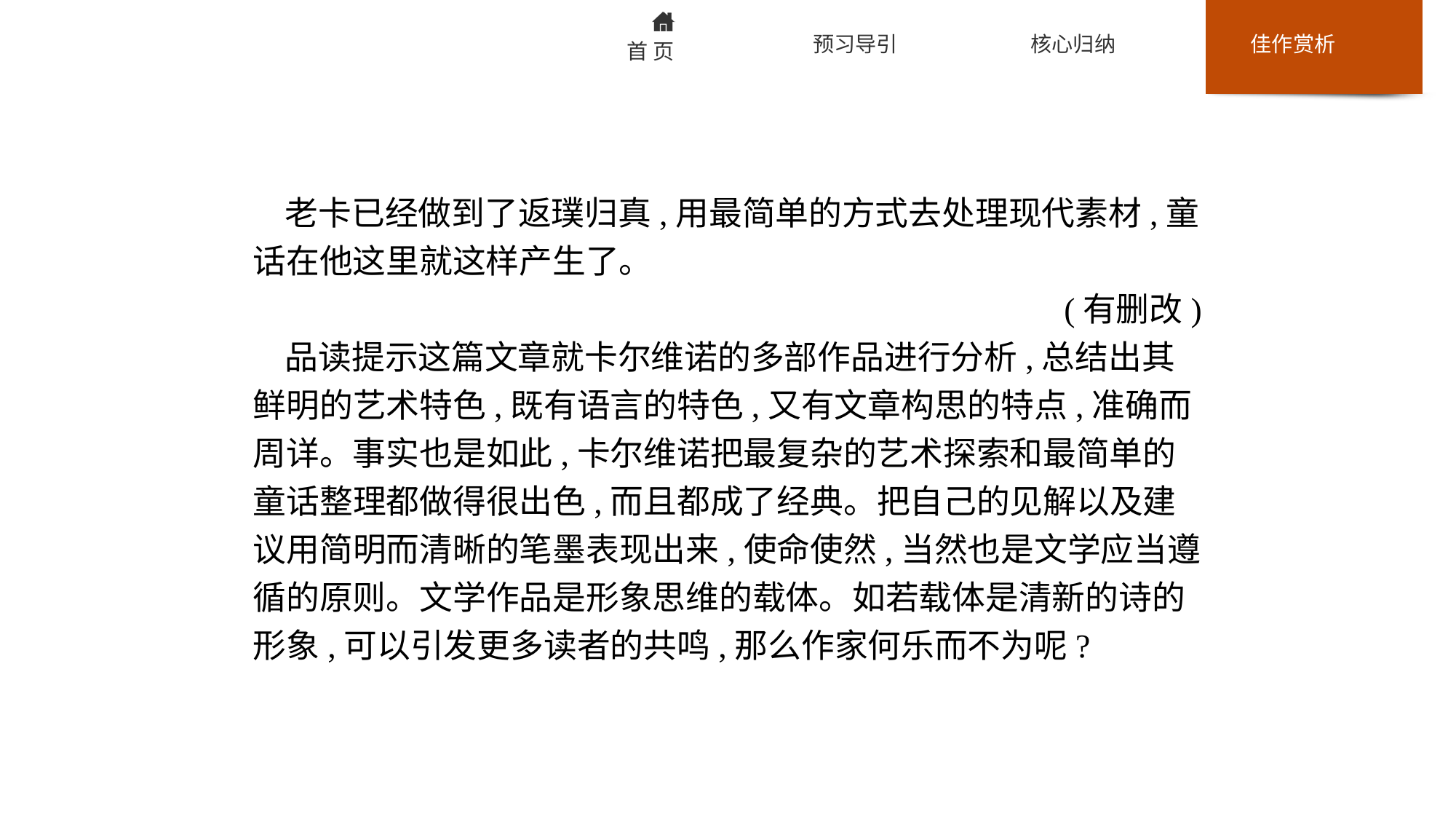

老卡已经做到了返璞归真,用最简单的方式去处理现代素材,童话在他这里就这样产生了。
(有删改)
品读提示这篇文章就卡尔维诺的多部作品进行分析,总结出其鲜明的艺术特色,既有语言的特色,又有文章构思的特点,准确而周详。事实也是如此,卡尔维诺把最复杂的艺术探索和最简单的童话整理都做得很出色,而且都成了经典。把自己的见解以及建议用简明而清晰的笔墨表现出来,使命使然,当然也是文学应当遵循的原则。文学作品是形象思维的载体。如若载体是清新的诗的形象,可以引发更多读者的共鸣,那么作家何乐而不为呢?